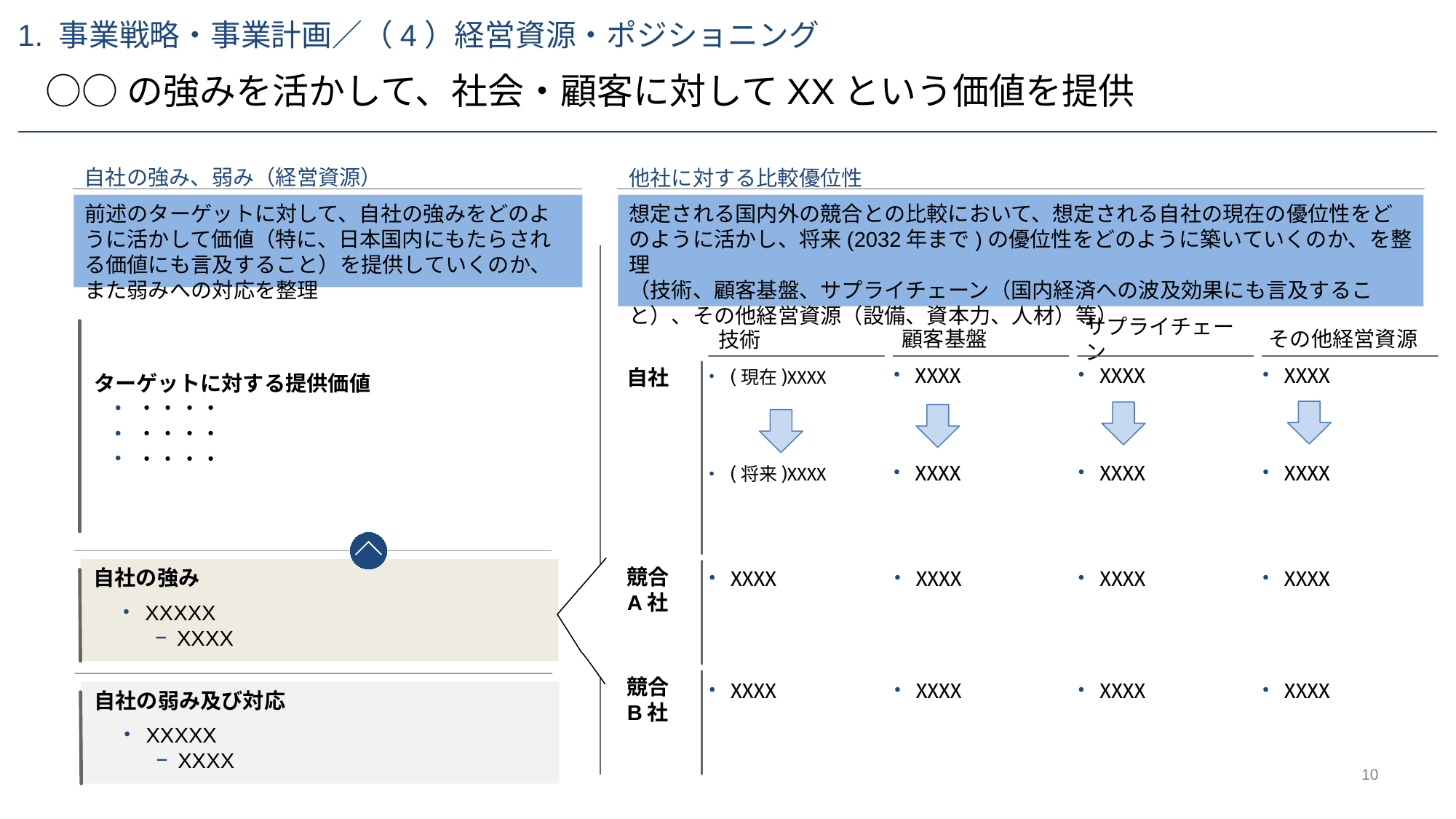

1. 事業戦略・事業計画／（4）経営資源・ポジショニング
○○の強みを活かして、社会・顧客に対してXXという価値を提供
自社の強み、弱み（経営資源）
他社に対する比較優位性
想定される国内外の競合との比較において、想定される自社の現在の優位性をどのように活かし、将来(2032年まで)の優位性をどのように築いていくのか、を整理
（技術、顧客基盤、サプライチェーン（国内経済への波及効果にも言及すること）、その他経営資源（設備、資本力、人材）等）
前述のターゲットに対して、自社の強みをどのように活かして価値（特に、日本国内にもたらされる価値にも言及すること）を提供していくのか、また弱みへの対応を整理
ターゲットに対する提供価値
・・・・
・・・・
・・・・
顧客基盤
サプライチェーン
その他経営資源
技術
自社
(現在)XXXX
XXXX
XXXX
XXXX

(将来)XXXX
XXXX
XXXX
XXXX

競合
A社
自社の強み
XXXXX
XXXX
XXXX
XXXX
XXXX
XXXX
競合
B社
XXXX
XXXX
XXXX
XXXX
自社の弱み及び対応
XXXXX
XXXX